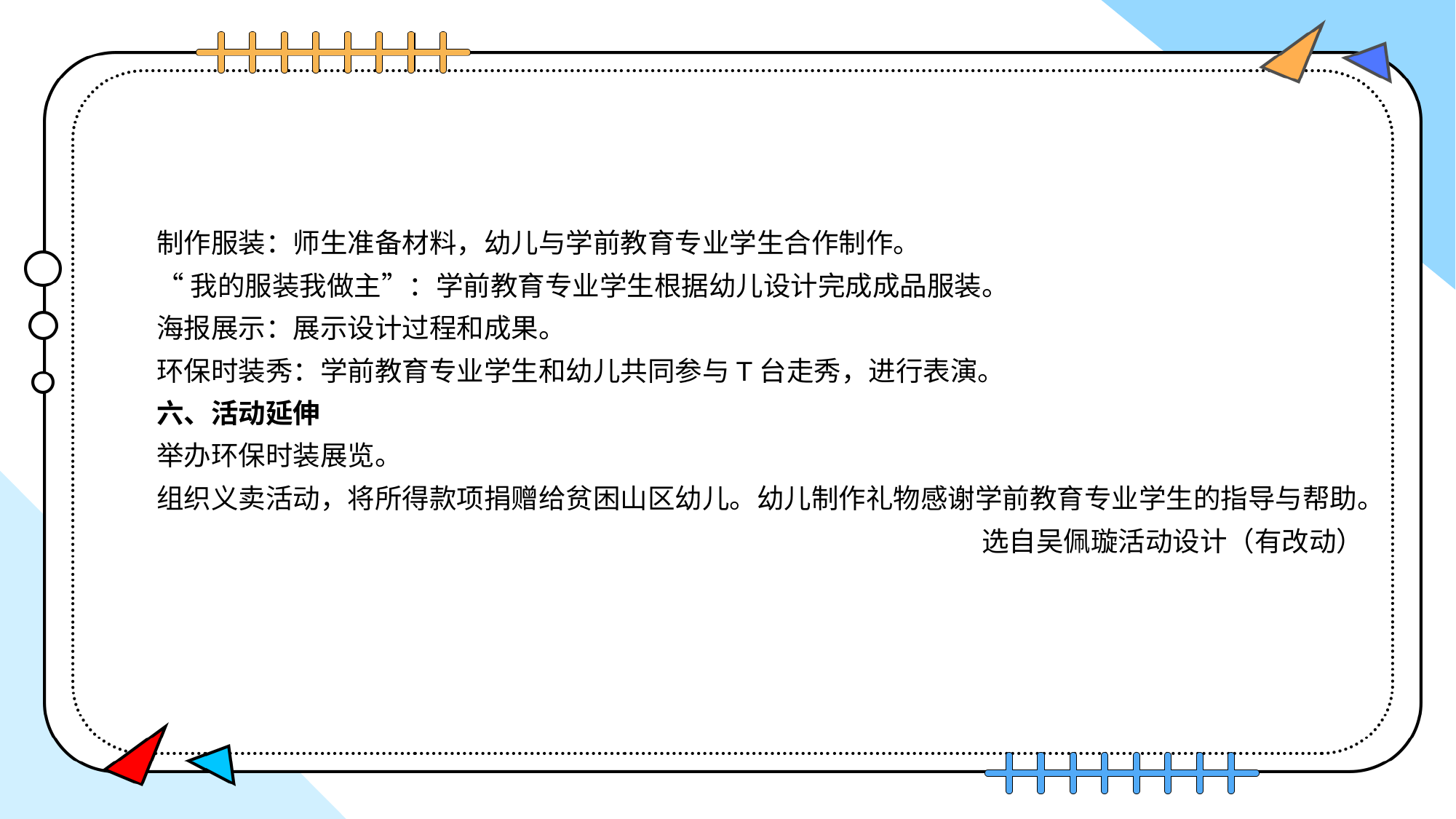

制作服装：师生准备材料，幼儿与学前教育专业学生合作制作。
“我的服装我做主”：学前教育专业学生根据幼儿设计完成成品服装。
海报展示：展示设计过程和成果。
环保时装秀：学前教育专业学生和幼儿共同参与T台走秀，进行表演。
六、活动延伸
举办环保时装展览。
组织义卖活动，将所得款项捐赠给贫困山区幼儿。幼儿制作礼物感谢学前教育专业学生的指导与帮助。
选自吴佩璇活动设计（有改动）